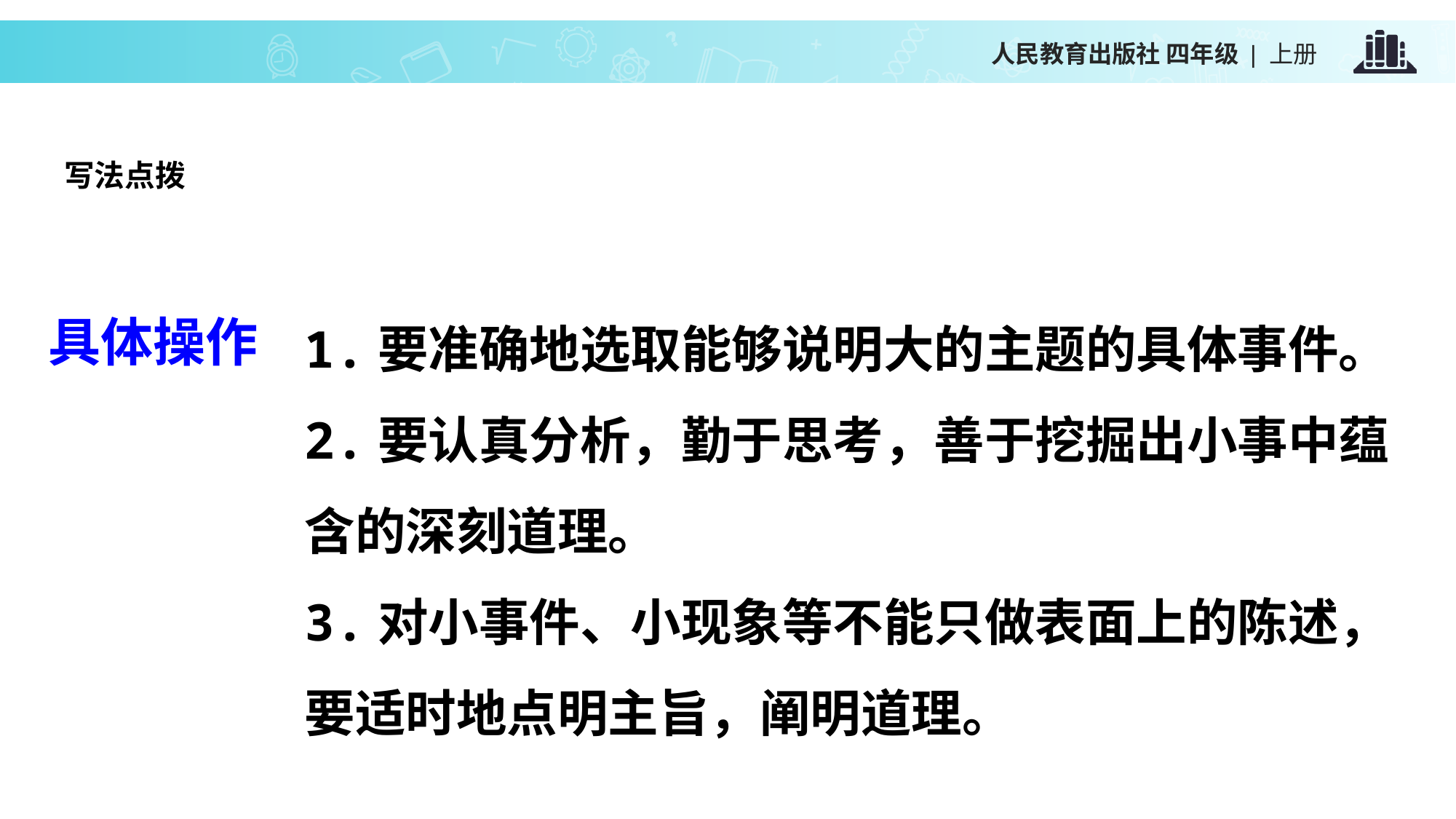

写法点拨
1.要准确地选取能够说明大的主题的具体事件。
2.要认真分析，勤于思考，善于挖掘出小事中蕴含的深刻道理。
3.对小事件、小现象等不能只做表面上的陈述，要适时地点明主旨，阐明道理。
具体操作